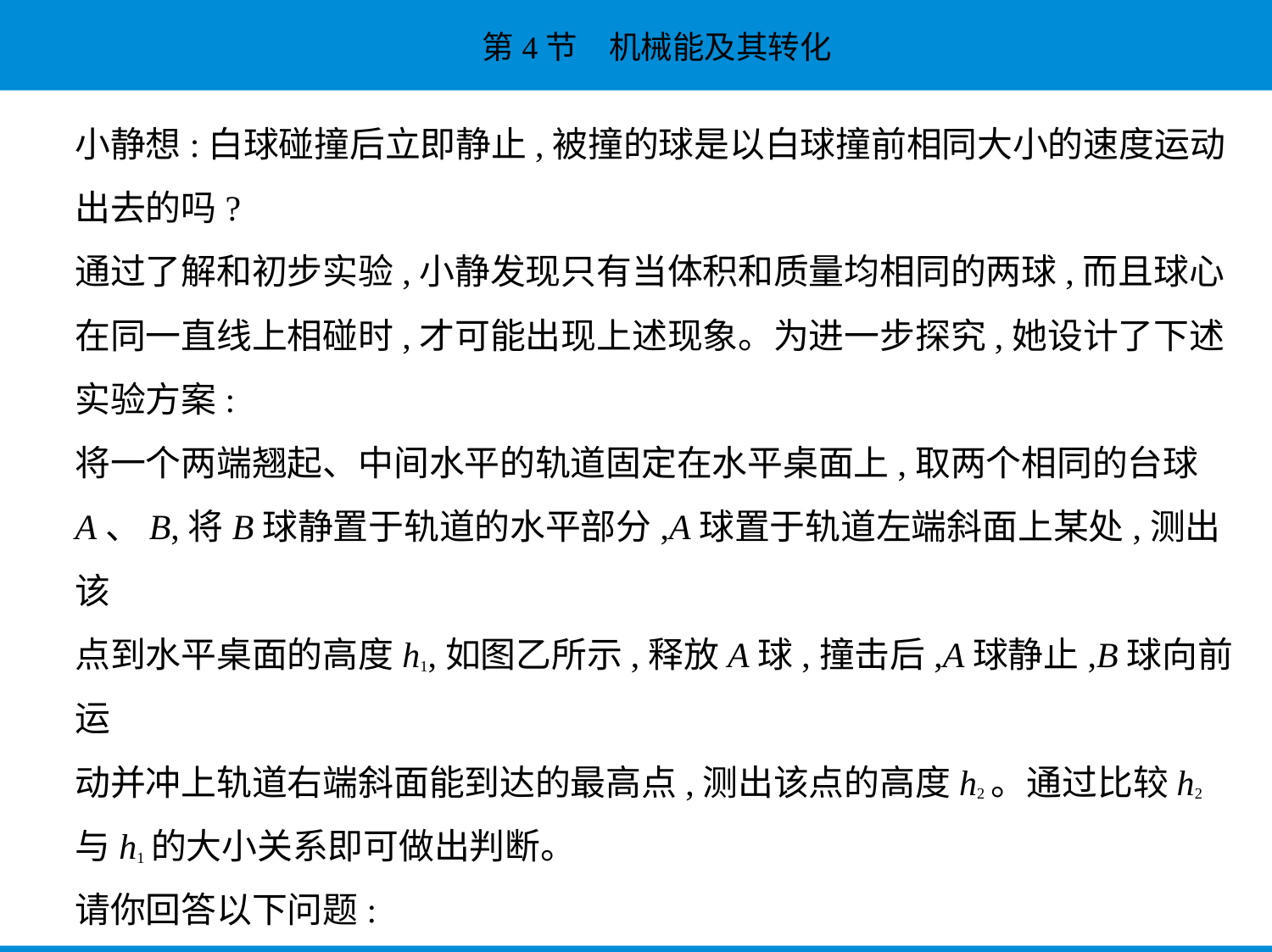

小静想:白球碰撞后立即静止,被撞的球是以白球撞前相同大小的速度运动
出去的吗?
通过了解和初步实验,小静发现只有当体积和质量均相同的两球,而且球心
在同一直线上相碰时,才可能出现上述现象。为进一步探究,她设计了下述
实验方案:
将一个两端翘起、中间水平的轨道固定在水平桌面上,取两个相同的台球
A、B,将B球静置于轨道的水平部分,A球置于轨道左端斜面上某处,测出该
点到水平桌面的高度h1,如图乙所示,释放A球,撞击后,A球静止,B球向前运
动并冲上轨道右端斜面能到达的最高点,测出该点的高度h2。通过比较h2
与h1的大小关系即可做出判断。
请你回答以下问题: